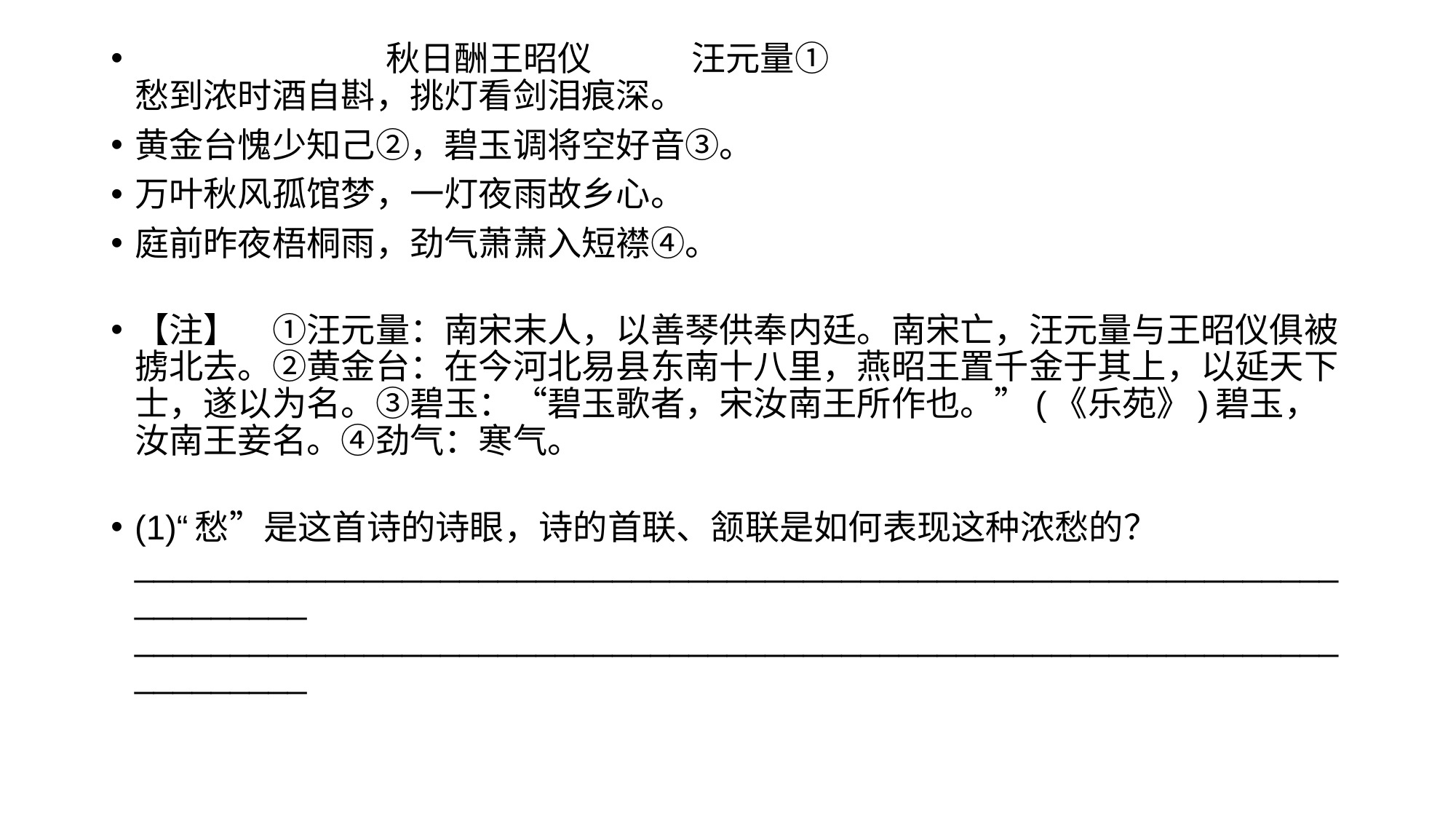

秋日酬王昭仪             汪元量①
愁到浓时酒自斟，挑灯看剑泪痕深。
黄金台愧少知己②，碧玉调将空好音③。
万叶秋风孤馆梦，一灯夜雨故乡心。
庭前昨夜梧桐雨，劲气萧萧入短襟④。
【注】　①汪元量：南宋末人，以善琴供奉内廷。南宋亡，汪元量与王昭仪俱被掳北去。②黄金台：在今河北易县东南十八里，燕昭王置千金于其上，以延天下士，遂以为名。③碧玉：“碧玉歌者，宋汝南王所作也。”(《乐苑》)碧玉，汝南王妾名。④劲气：寒气。
(1)“愁”是这首诗的诗眼，诗的首联、颔联是如何表现这种浓愁的？
________________________________________________________________________
________________________________________________________________________